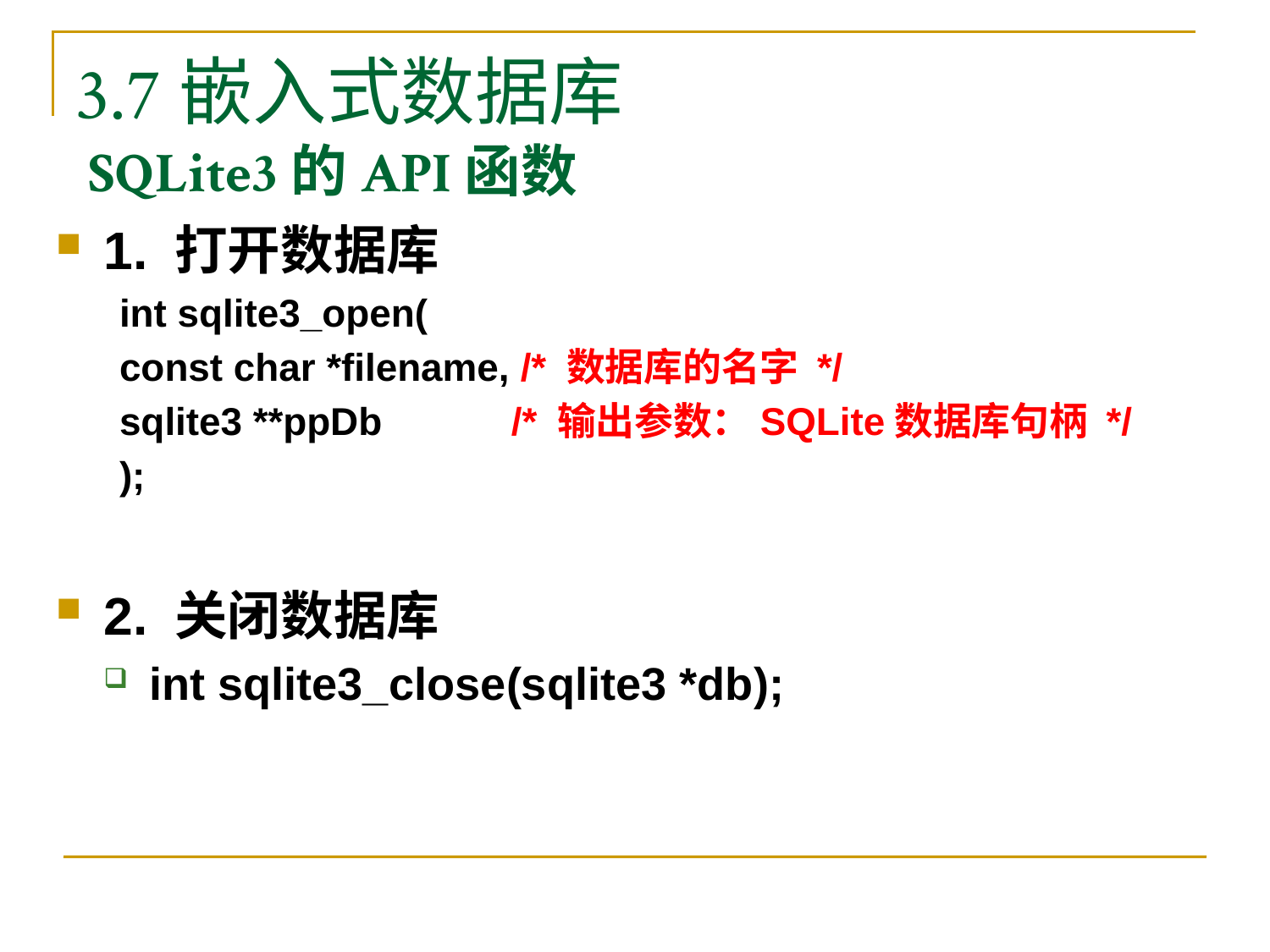

3.7嵌入式数据库
# SQLite3的API函数
1. 打开数据库
int sqlite3_open(
const char *filename, /* 数据库的名字 */
sqlite3 **ppDb  	 /* 输出参数：SQLite数据库句柄 */
);

2. 关闭数据库
int sqlite3_close(sqlite3 *db);